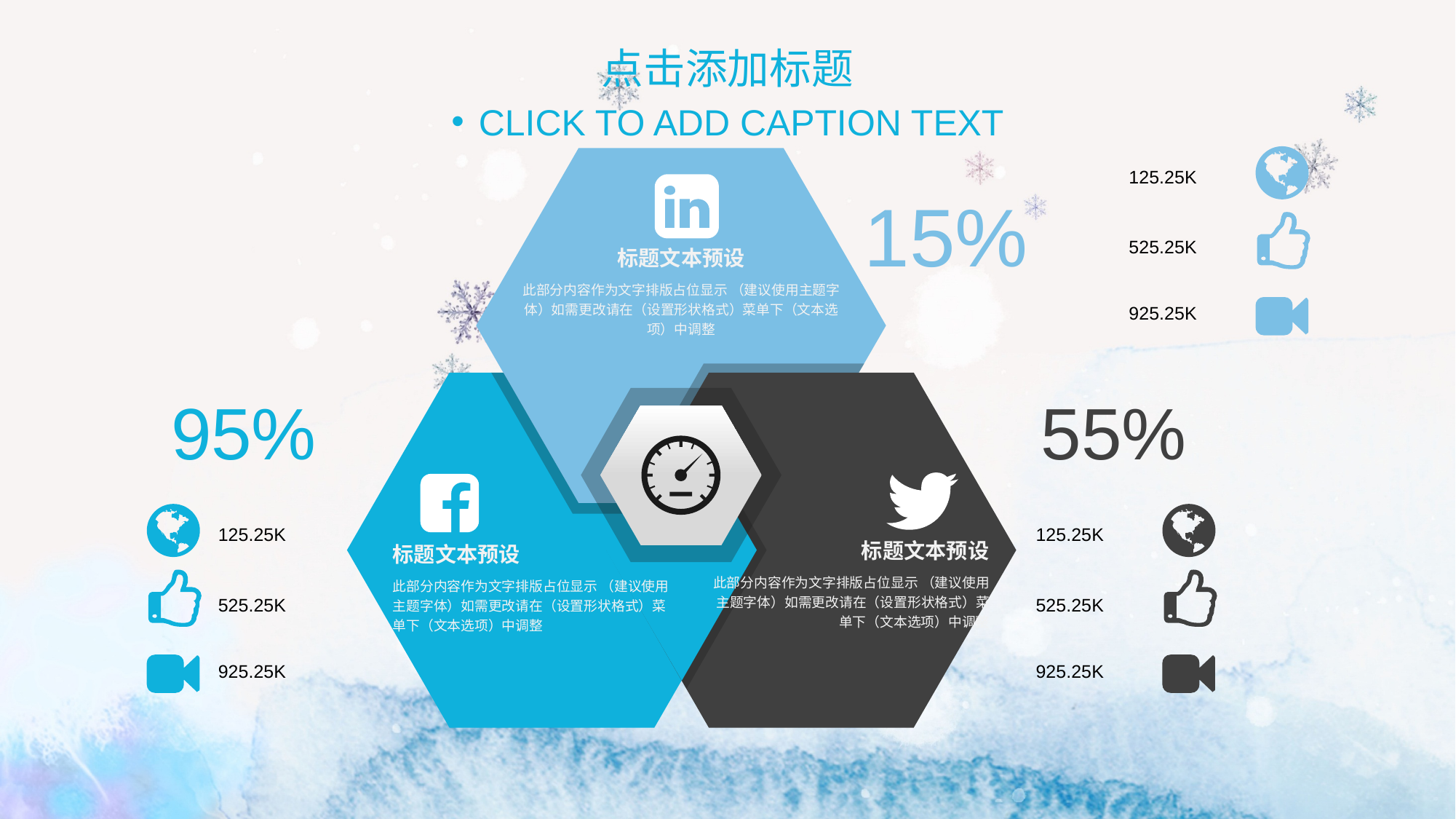

点击添加标题
CLICK TO ADD CAPTION TEXT

125.25K

15%

525.25K
标题文本预设
此部分内容作为文字排版占位显示 （建议使用主题字体）如需更改请在（设置形状格式）菜单下（文本选项）中调整

925.25K

95%
55%

125.25K
125.25K
标题文本预设
此部分内容作为文字排版占位显示 （建议使用主题字体）如需更改请在（设置形状格式）菜单下（文本选项）中调整
标题文本预设
此部分内容作为文字排版占位显示 （建议使用主题字体）如需更改请在（设置形状格式）菜单下（文本选项）中调整

525.25K
525.25K

925.25K
925.25K